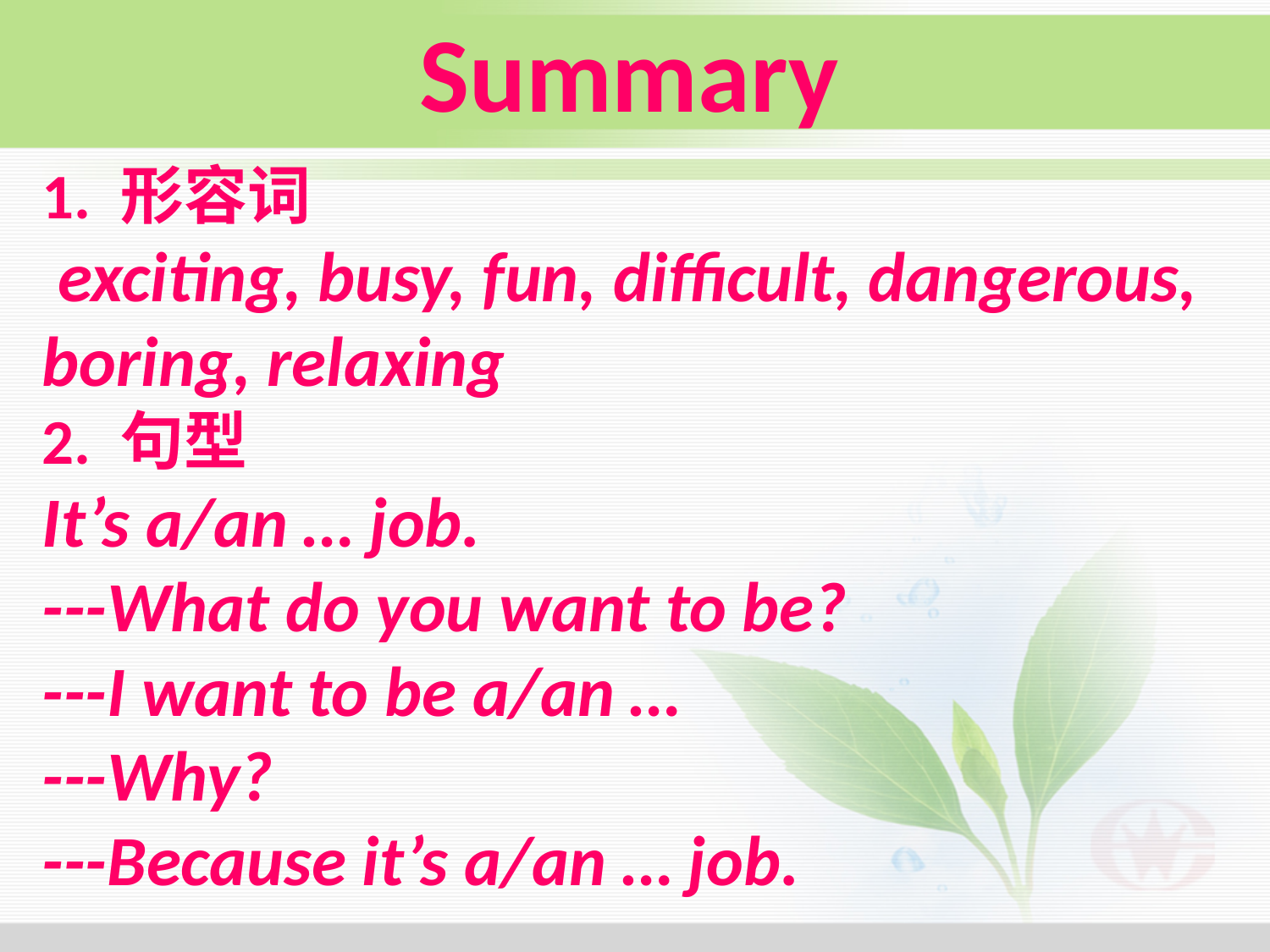

Summary
1. 形容词
 exciting, busy, fun, difficult, dangerous,
boring, relaxing
2. 句型
It’s a/an … job.
---What do you want to be?
---I want to be a/an …
---Why?
---Because it’s a/an … job.